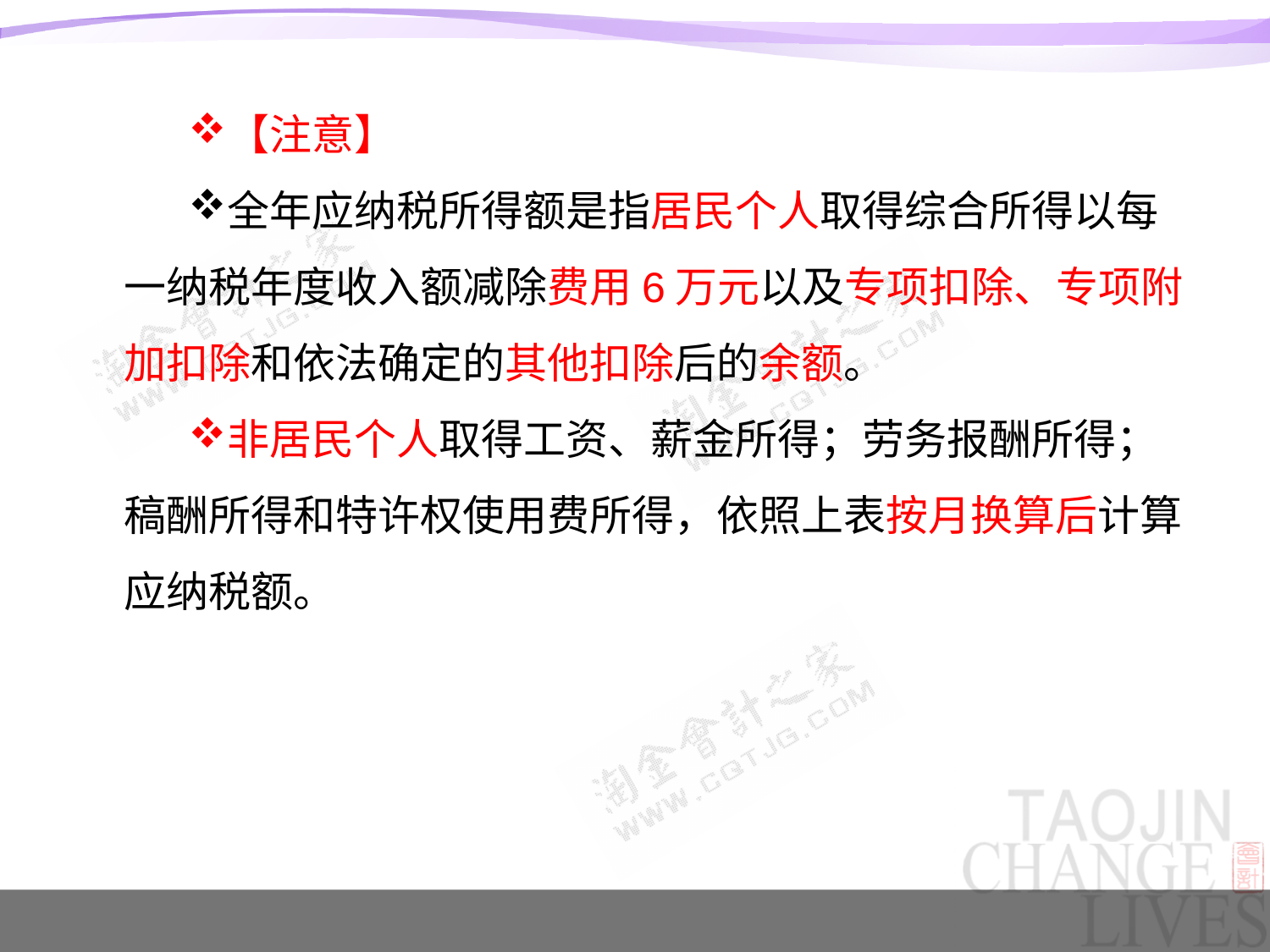

#
【注意】
全年应纳税所得额是指居民个人取得综合所得以每一纳税年度收入额减除费用6万元以及专项扣除、专项附加扣除和依法确定的其他扣除后的余额。
非居民个人取得工资、薪金所得；劳务报酬所得；稿酬所得和特许权使用费所得，依照上表按月换算后计算应纳税额。